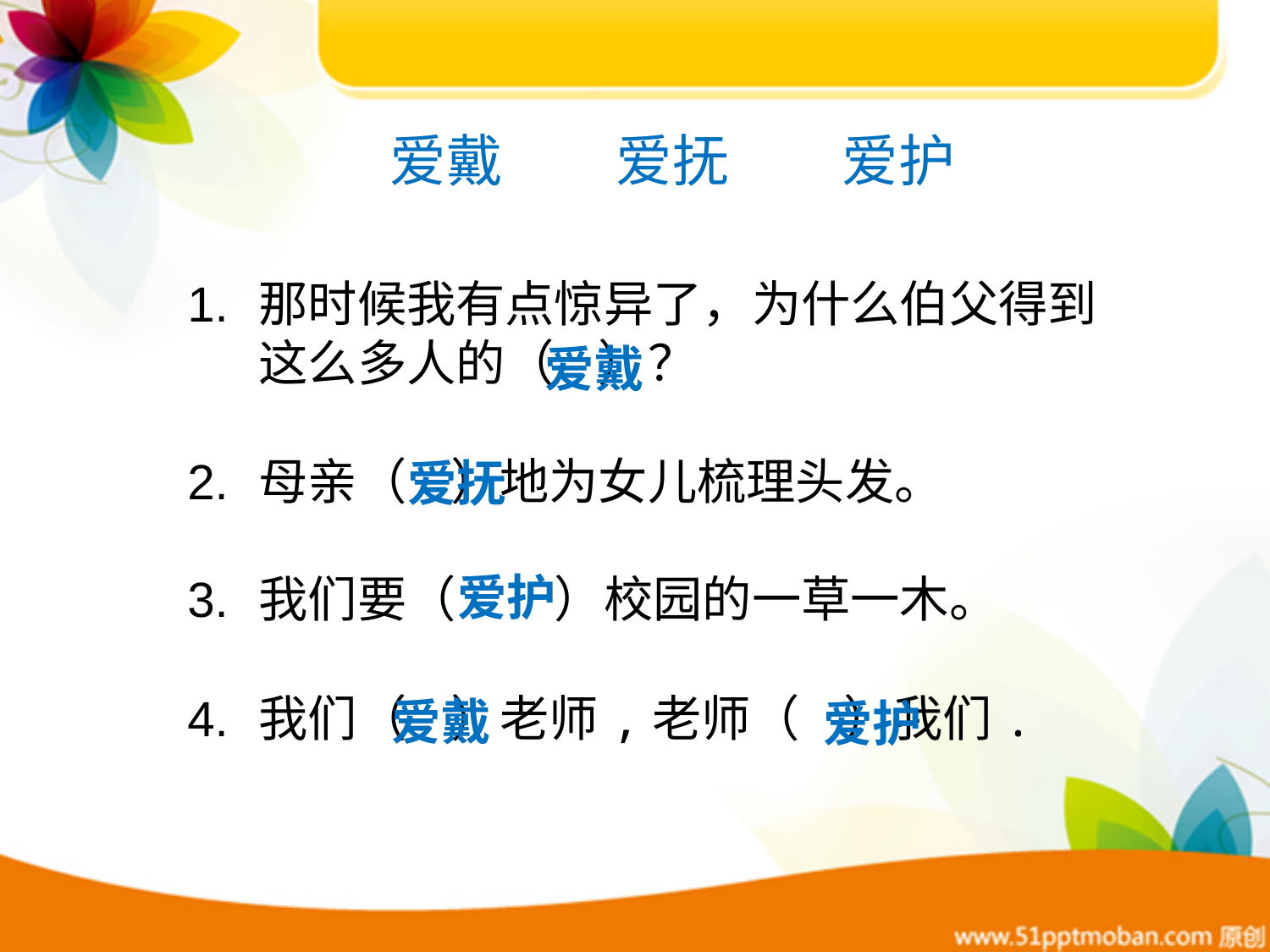

爱戴　　爱抚　　爱护
那时候我有点惊异了，为什么伯父得到这么多人的（    ）？

母亲（    ）地为女儿梳理头发。

我们要（　　）校园的一草一木。

我们（    ）老师,老师（    ）我们.
爱戴
爱抚
爱护
爱戴
爱护